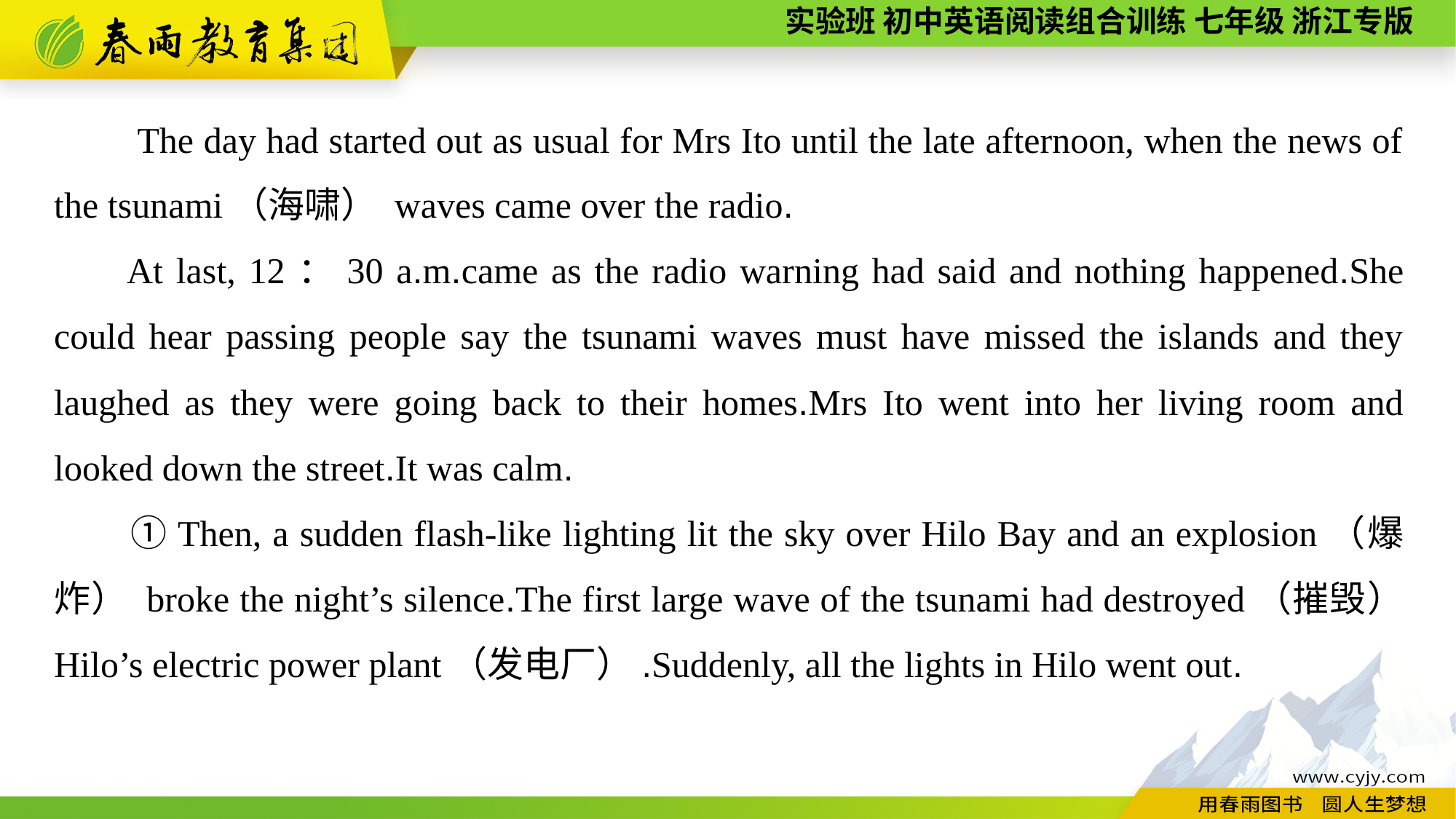

The day had started out as usual for Mrs Ito until the late afternoon, when the news of the tsunami（海啸） waves came over the radio.
At last, 12：30 a.m.came as the radio warning had said and nothing happened.She could hear passing people say the tsunami waves must have missed the islands and they laughed as they were going back to their homes.Mrs Ito went into her living room and looked down the street.It was calm.
　　①Then, a sudden flash-like lighting lit the sky over Hilo Bay and an explosion（爆炸） broke the night’s silence.The first large wave of the tsunami had destroyed（摧毁） Hilo’s electric power plant（发电厂）.Suddenly, all the lights in Hilo went out.